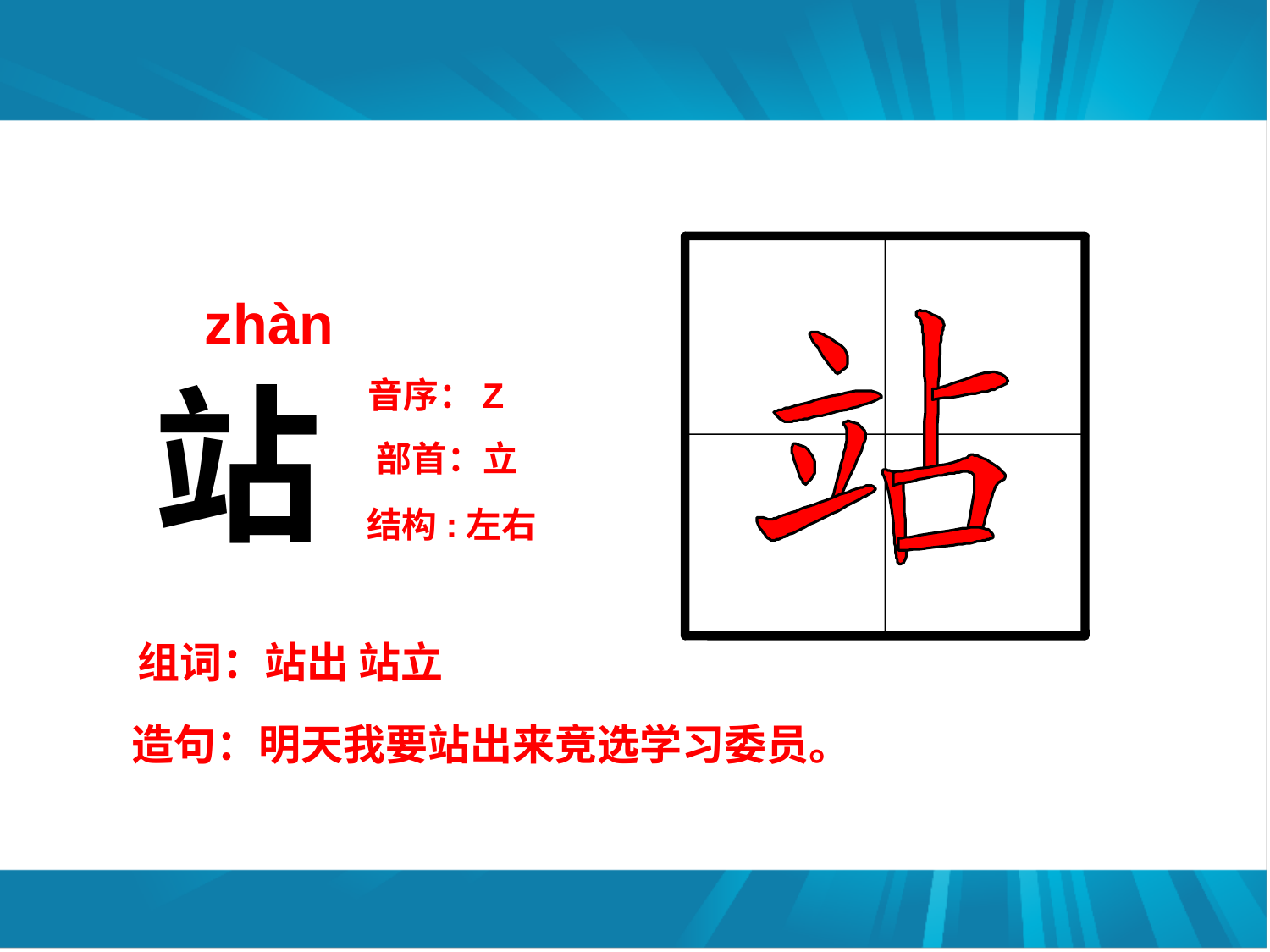

zhàn

站
音序：Z

部首：立

结构:左右

组词：站出 站立
造句：明天我要站出来竞选学习委员。